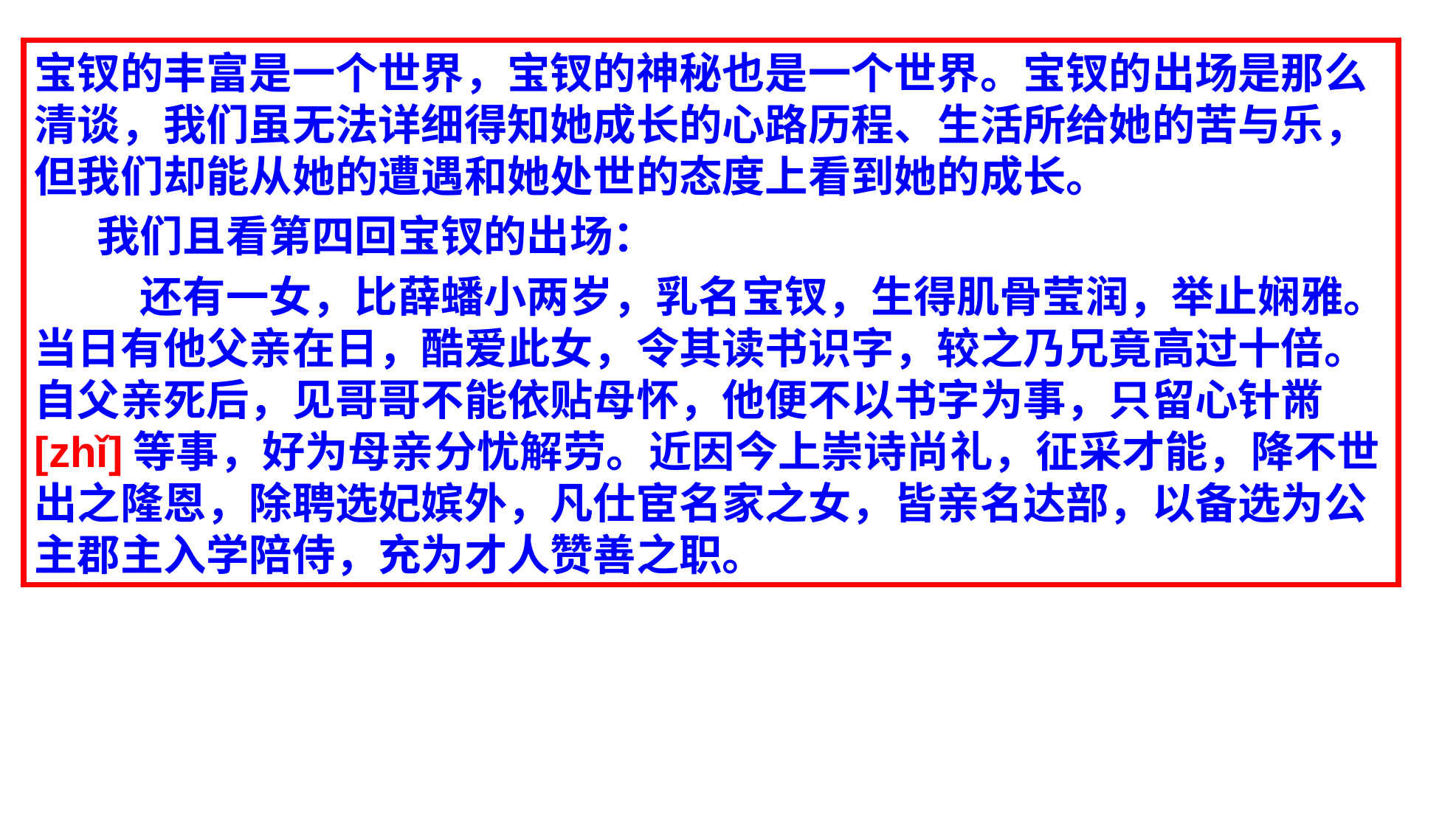

宝钗的丰富是一个世界，宝钗的神秘也是一个世界。宝钗的出场是那么清谈，我们虽无法详细得知她成长的心路历程、生活所给她的苦与乐，但我们却能从她的遭遇和她处世的态度上看到她的成长。
　  我们且看第四回宝钗的出场：
　　  还有一女，比薛蟠小两岁，乳名宝钗，生得肌骨莹润，举止娴雅。当日有他父亲在日，酷爱此女，令其读书识字，较之乃兄竟高过十倍。自父亲死后，见哥哥不能依贴母怀，他便不以书字为事，只留心针黹[zhǐ]等事，好为母亲分忧解劳。近因今上崇诗尚礼，征采才能，降不世出之隆恩，除聘选妃嫔外，凡仕宦名家之女，皆亲名达部，以备选为公主郡主入学陪侍，充为才人赞善之职。